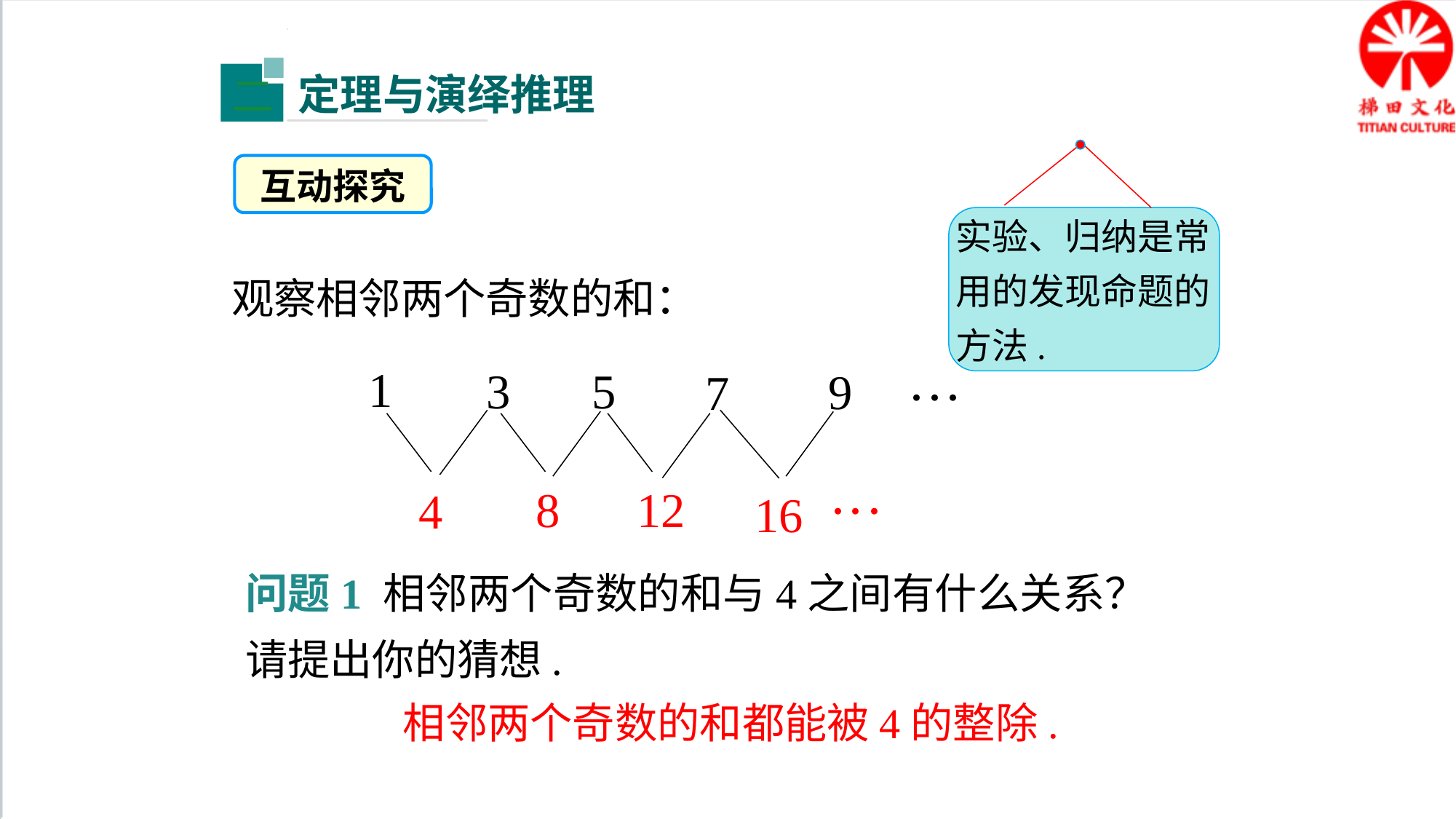

定理与演绎推理
二

实验、归纳是常用的发现命题的方法.
互动探究
观察相邻两个奇数的和：
1
3
5
9
7
···
···
8
12
4
16
问题1 相邻两个奇数的和与4之间有什么关系？请提出你的猜想.
相邻两个奇数的和都能被4的整除.